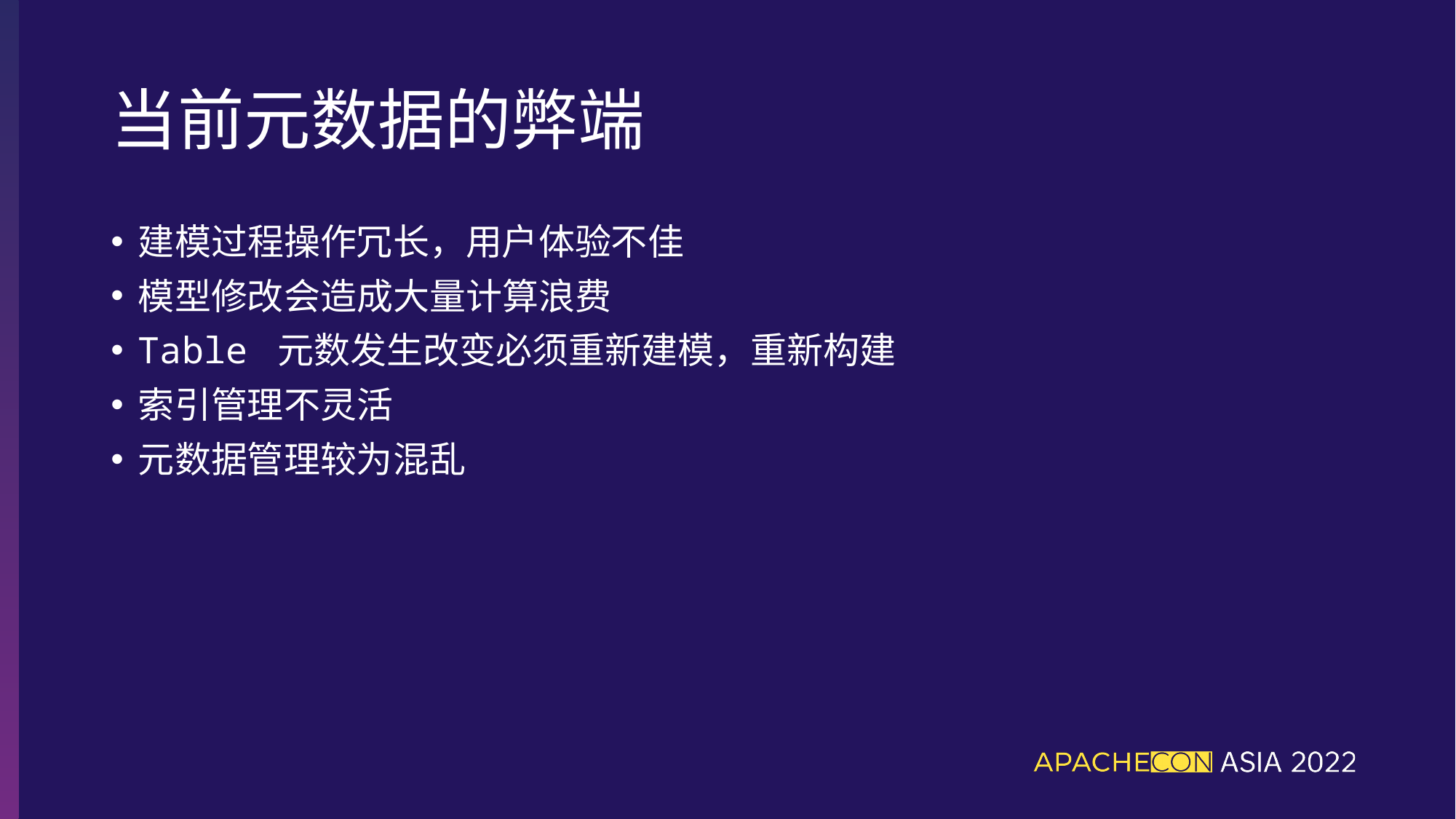

# 当前元数据的弊端
建模过程操作冗长，用户体验不佳
模型修改会造成大量计算浪费
Table 元数发生改变必须重新建模，重新构建
索引管理不灵活
元数据管理较为混乱